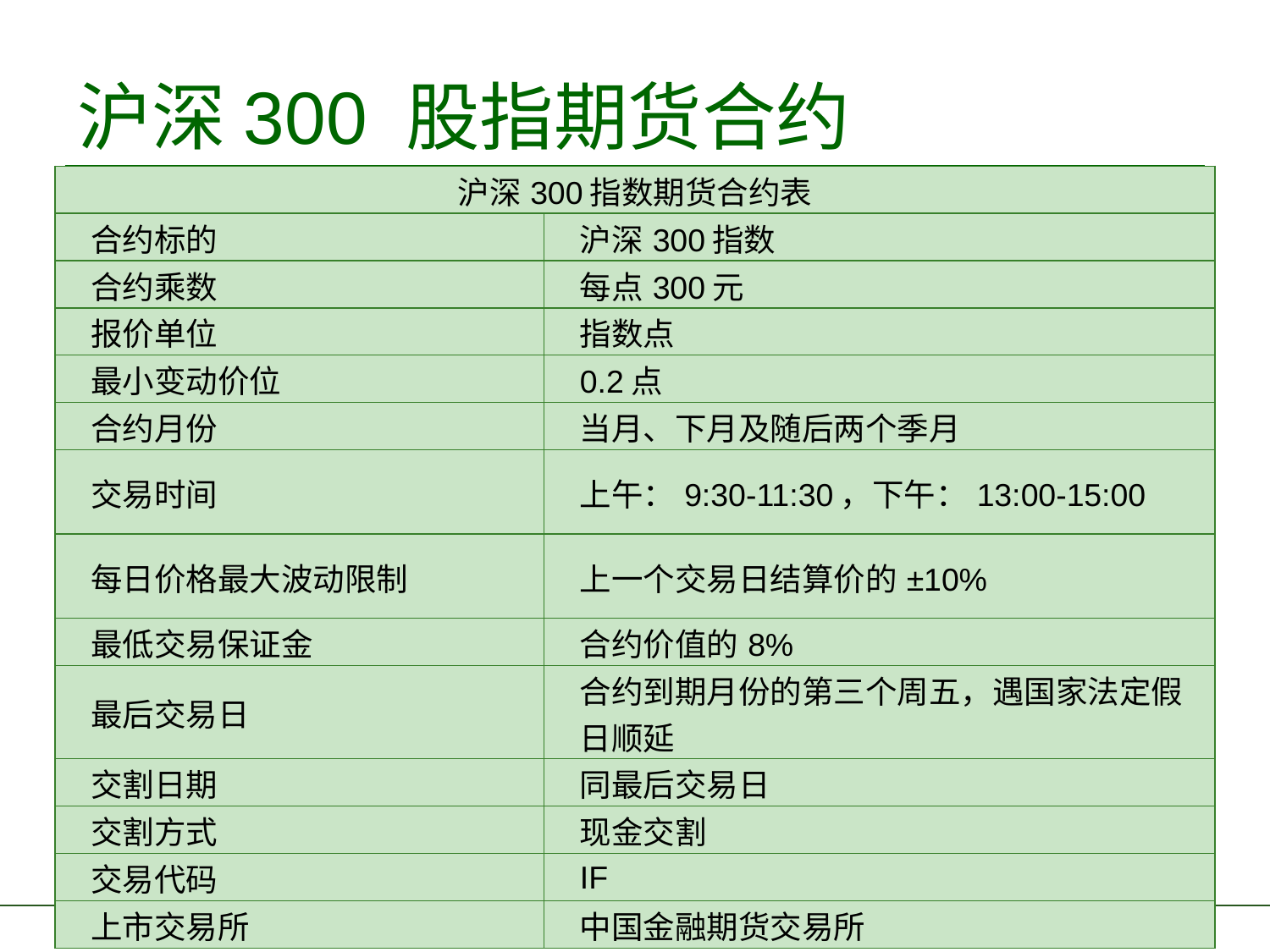

# 沪深300 股指期货合约
| 沪深300指数期货合约表 |  |
| --- | --- |
| 合约标的 | 沪深300指数 |
| 合约乘数 | 每点300元 |
| 报价单位 | 指数点 |
| 最小变动价位 | 0.2点 |
| 合约月份 | 当月、下月及随后两个季月 |
| 交易时间 | 上午：9:30-11:30，下午：13:00-15:00 |
| 每日价格最大波动限制 | 上一个交易日结算价的±10% |
| 最低交易保证金 | 合约价值的8% |
| 最后交易日 | 合约到期月份的第三个周五，遇国家法定假日顺延 |
| 交割日期 | 同最后交易日 |
| 交割方式 | 现金交割 |
| 交易代码 | IF |
| 上市交易所 | 中国金融期货交易所 |
23